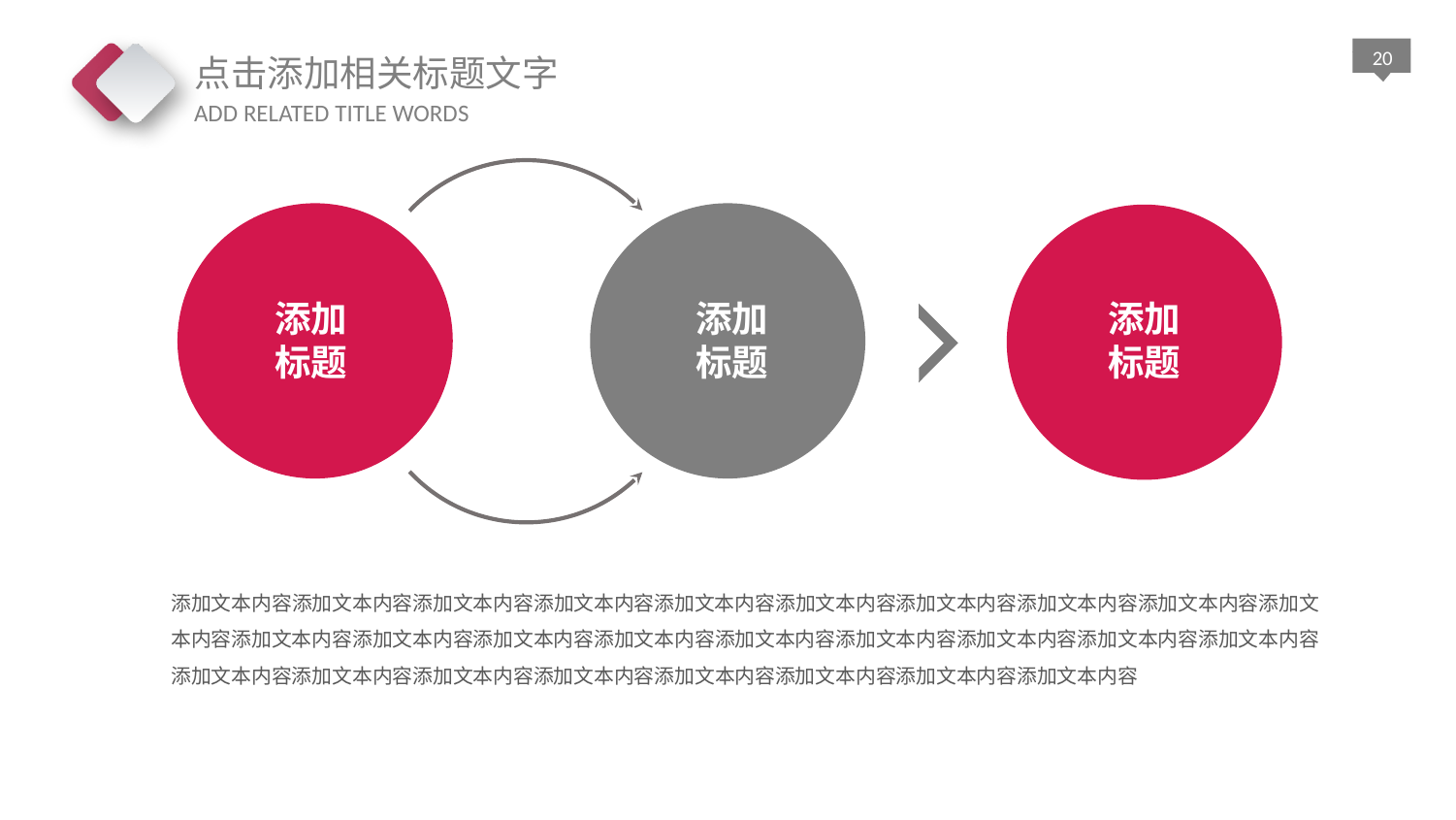

添加
标题
添加
标题
添加
标题

添加文本内容添加文本内容添加文本内容添加文本内容添加文本内容添加文本内容添加文本内容添加文本内容添加文本内容添加文本内容添加文本内容添加文本内容添加文本内容添加文本内容添加文本内容添加文本内容添加文本内容添加文本内容添加文本内容添加文本内容添加文本内容添加文本内容添加文本内容添加文本内容添加文本内容添加文本内容添加文本内容